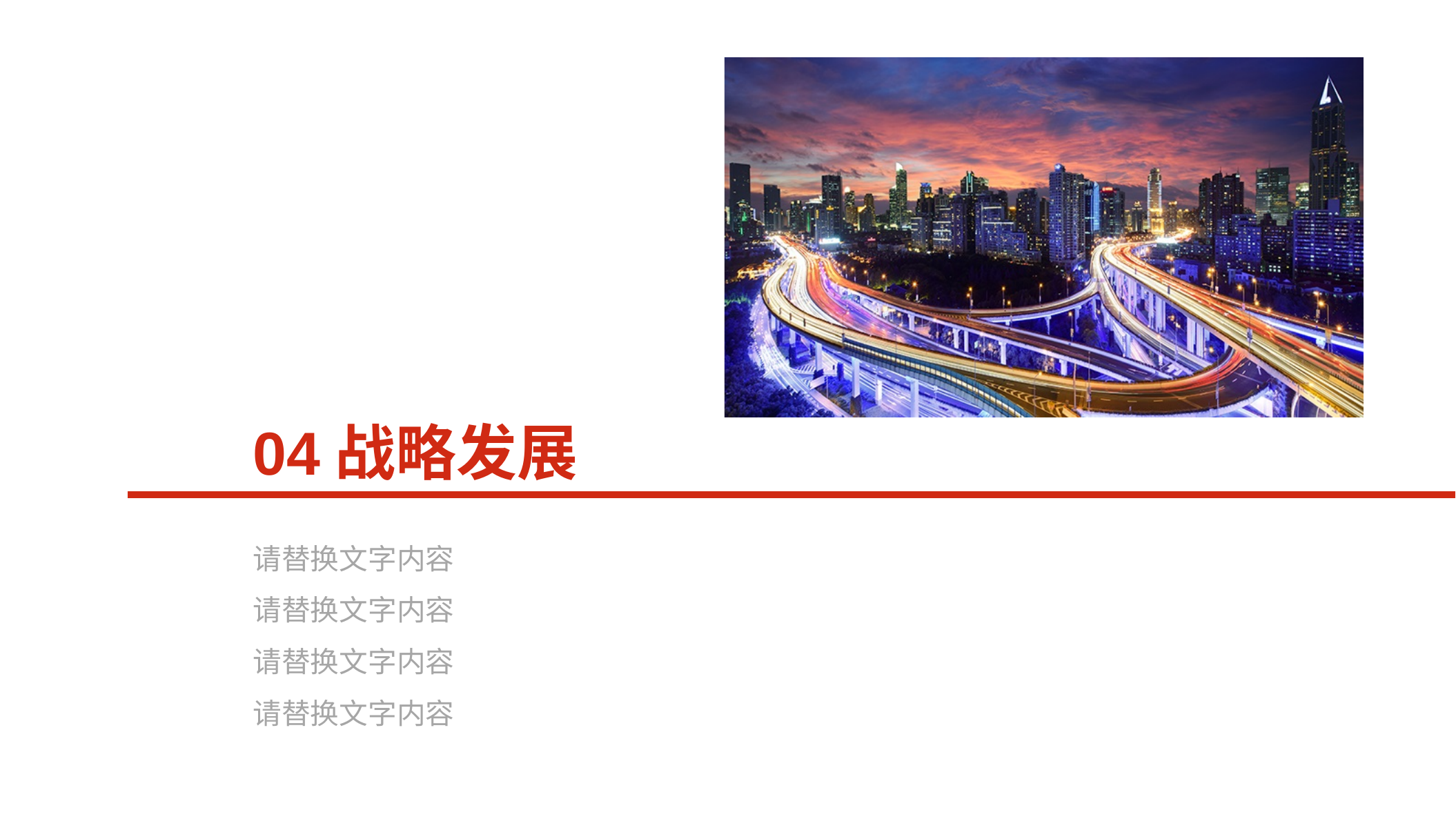

04战略发展
请替换文字内容
请替换文字内容
请替换文字内容
请替换文字内容